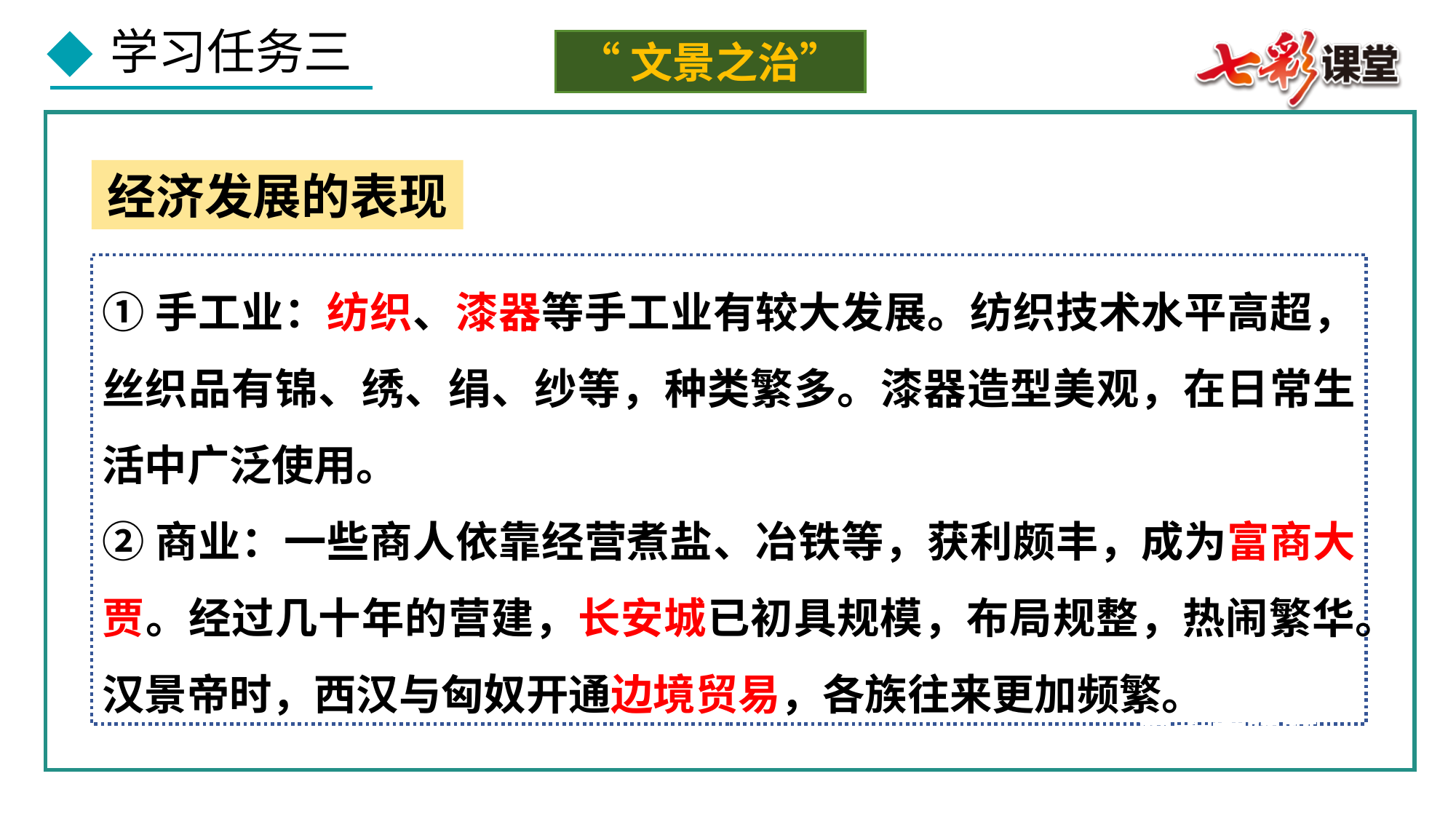

“文景之治”
经济发展的表现
①手工业：纺织、漆器等手工业有较大发展。纺织技术水平高超，丝织品有锦、绣、绢、纱等，种类繁多。漆器造型美观，在日常生活中广泛使用。
②商业：一些商人依靠经营煮盐、冶铁等，获利颇丰，成为富商大贾。经过几十年的营建，长安城已初具规模，布局规整，热闹繁华。汉景帝时，西汉与匈奴开通边境贸易，各族往来更加频繁。

汉文帝陵墓